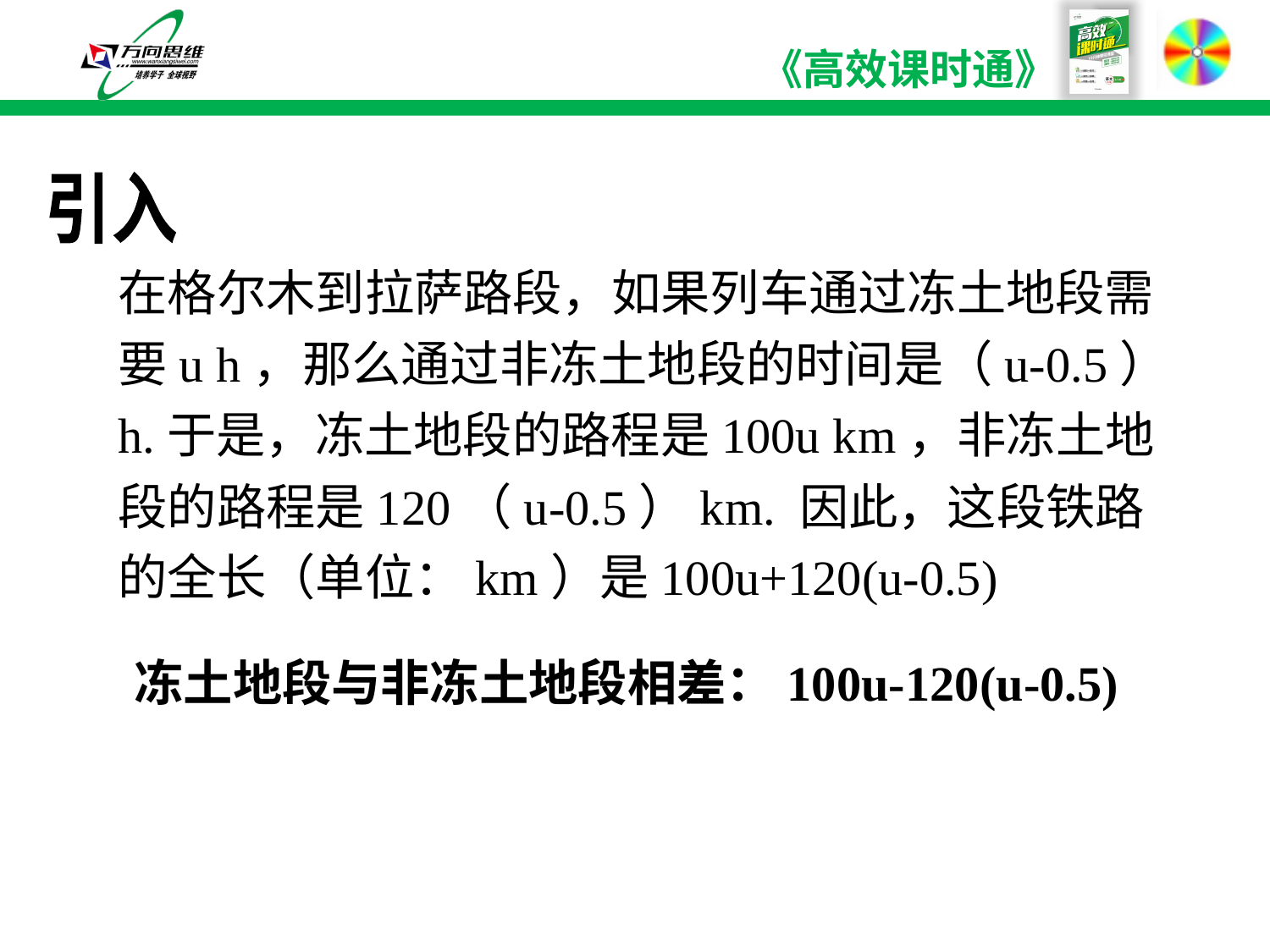

引入
在格尔木到拉萨路段，如果列车通过冻土地段需要u h，那么通过非冻土地段的时间是（u-0.5）h.于是，冻土地段的路程是100u km，非冻土地段的路程是120（u-0.5）km. 因此，这段铁路的全长（单位：km）是100u+120(u-0.5)
冻土地段与非冻土地段相差：100u-120(u-0.5)